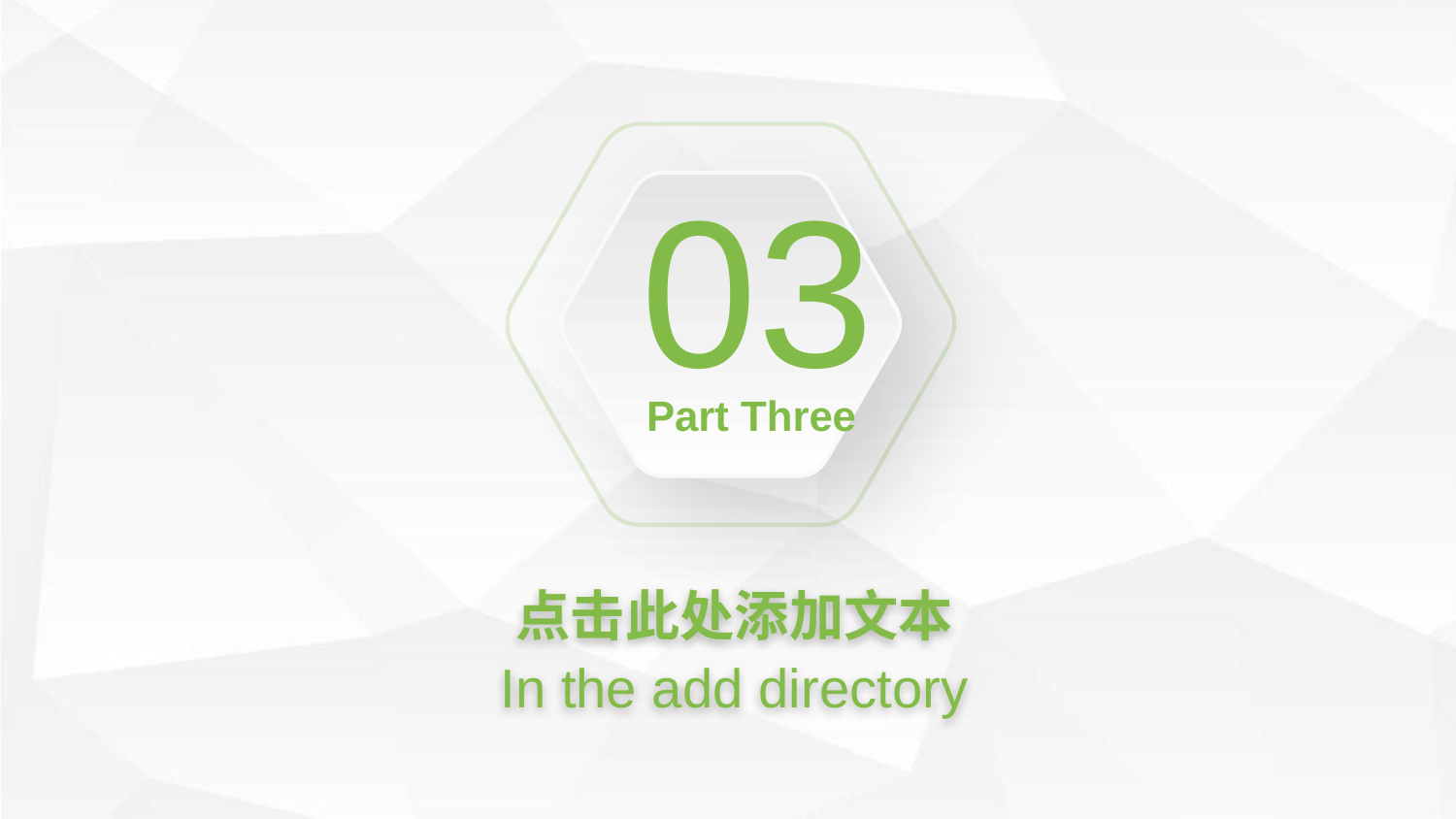

03

Part Three
点击此处添加文本
In the add directory